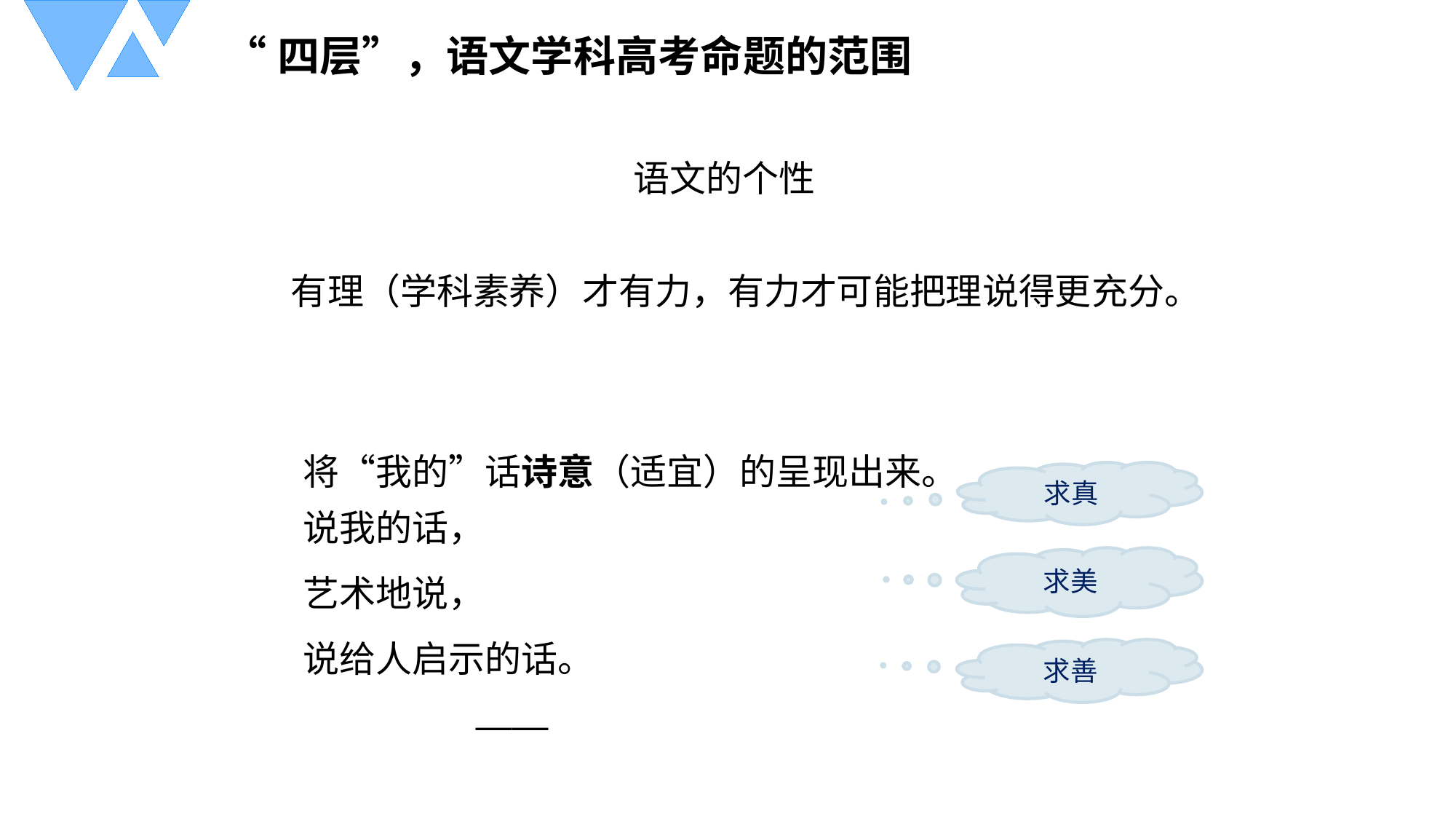

“四层”，语文学科高考命题的范围
语文的个性
有理（学科素养）才有力，有力才可能把理说得更充分。

将“我的”话诗意（适宜）的呈现出来。 说我的话，
艺术地说，
说给人启示的话。
——

求真
求美
求善